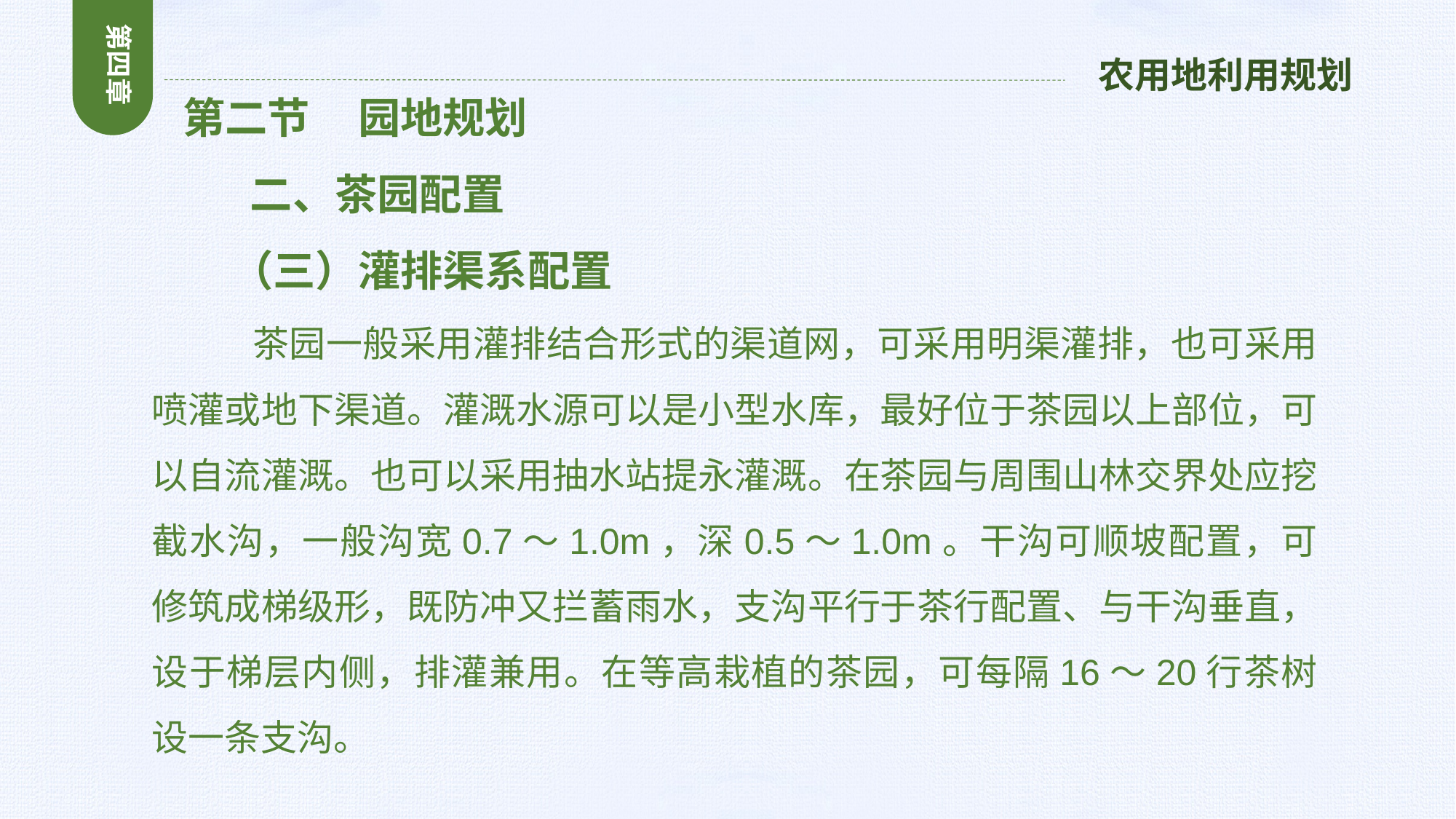

第四章
农用地利用规划
 第二节     园地规划
        二、茶园配置
      （三）灌排渠系配置

         茶园一般采用灌排结合形式的渠道网，可采用明渠灌排，也可采用喷灌或地下渠道。灌溉水源可以是小型水库，最好位于茶园以上部位，可以自流灌溉。也可以采用抽水站提永灌溉。在茶园与周围山林交界处应挖截水沟，一般沟宽0.7～1.0m，深0.5～1.0m。干沟可顺坡配置，可修筑成梯级形，既防冲又拦蓄雨水，支沟平行于茶行配置、与干沟垂直，设于梯层内侧，排灌兼用。在等高栽植的茶园，可每隔16～20行茶树设一条支沟。